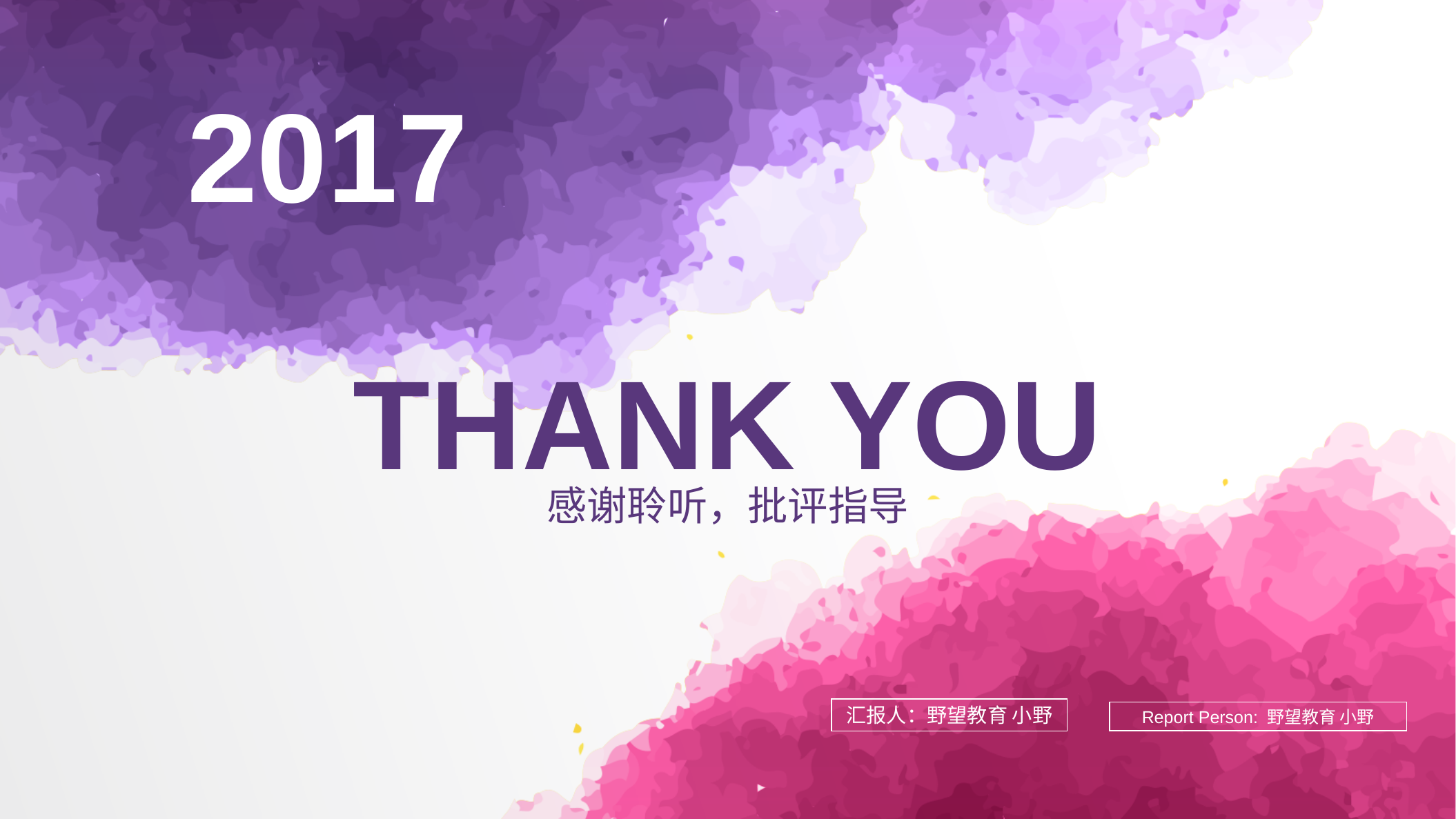

2017
Thank you
感谢聆听，批评指导
汇报人：野望教育 小野
Report Person: 野望教育 小野